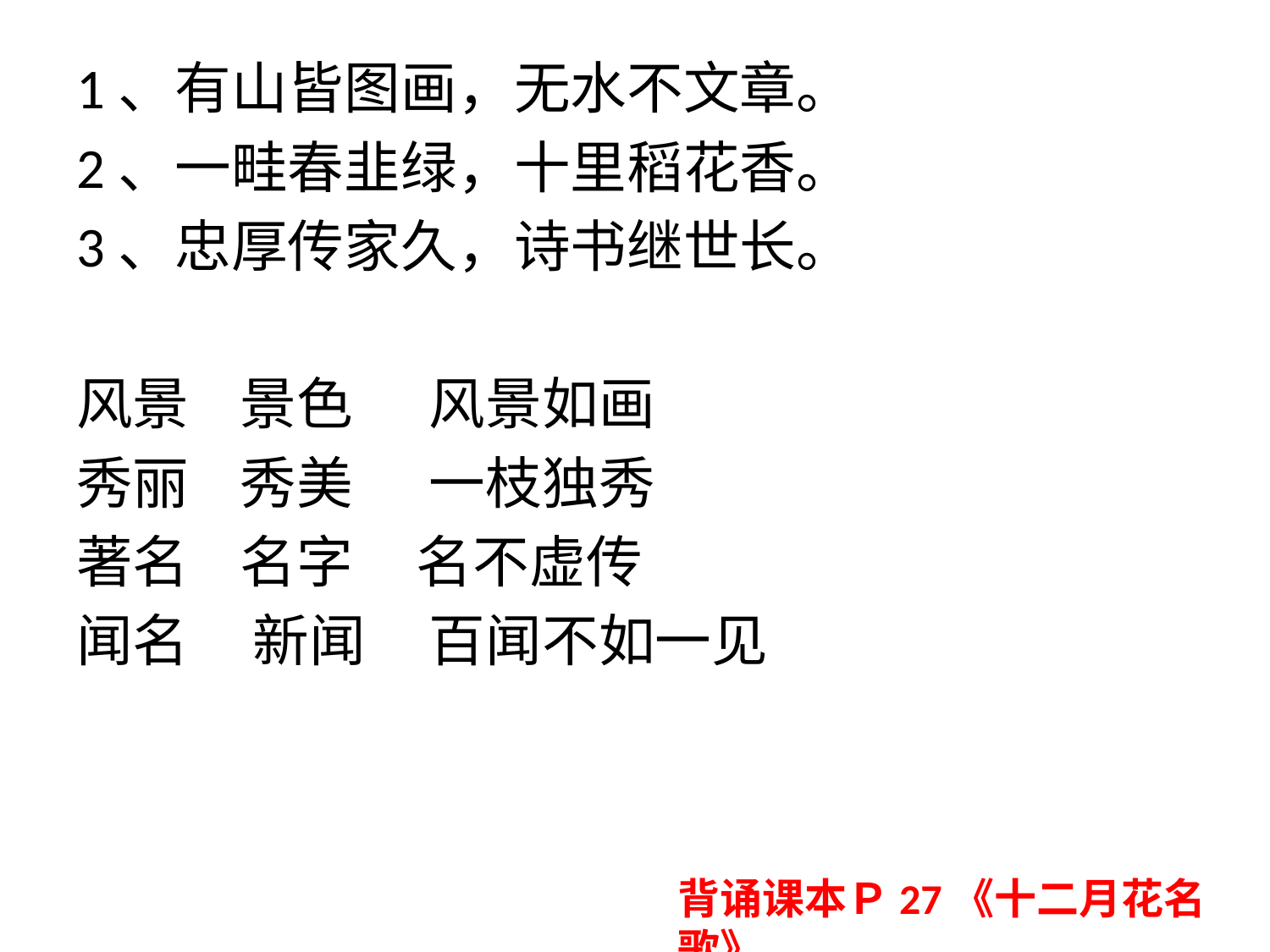

1、有山皆图画，无水不文章。
2、一畦春韭绿，十里稻花香。
3、忠厚传家久，诗书继世长。

风景    景色      风景如画
秀丽    秀美      一枝独秀
著名    名字     名不虚传
闻名     新闻     百闻不如一见
背诵课本Ｐ27《十二月花名歌》